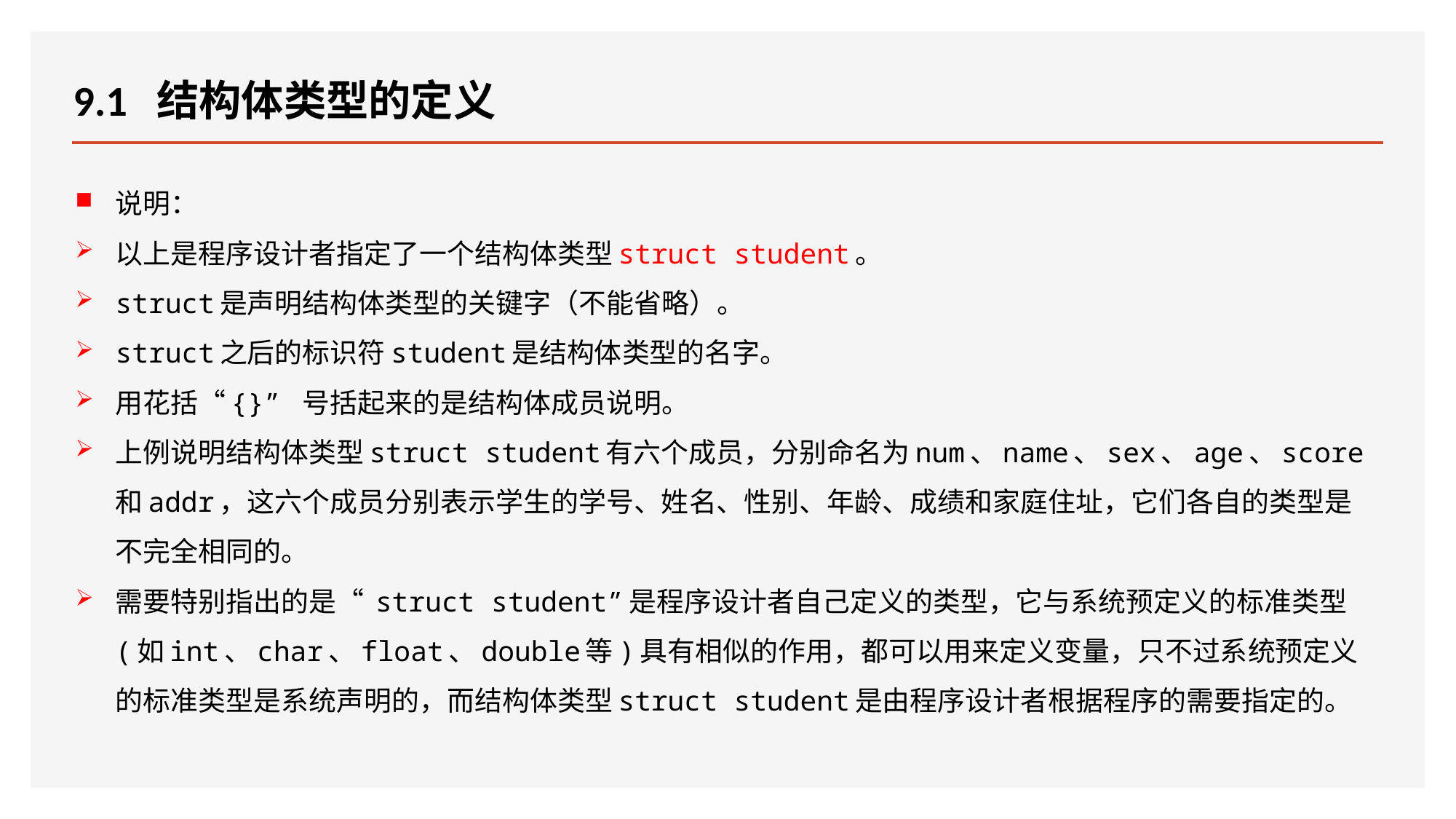

# 9.1  结构体类型的定义
说明：
以上是程序设计者指定了一个结构体类型struct student。
struct是声明结构体类型的关键字（不能省略）。
struct之后的标识符student是结构体类型的名字。
用花括“{}” 号括起来的是结构体成员说明。
上例说明结构体类型struct student有六个成员，分别命名为num、name、sex、age、score和addr，这六个成员分别表示学生的学号、姓名、性别、年龄、成绩和家庭住址，它们各自的类型是不完全相同的。
需要特别指出的是“ struct student”是程序设计者自己定义的类型，它与系统预定义的标准类型(如int、char、float、double等)具有相似的作用，都可以用来定义变量，只不过系统预定义的标准类型是系统声明的，而结构体类型struct student是由程序设计者根据程序的需要指定的。